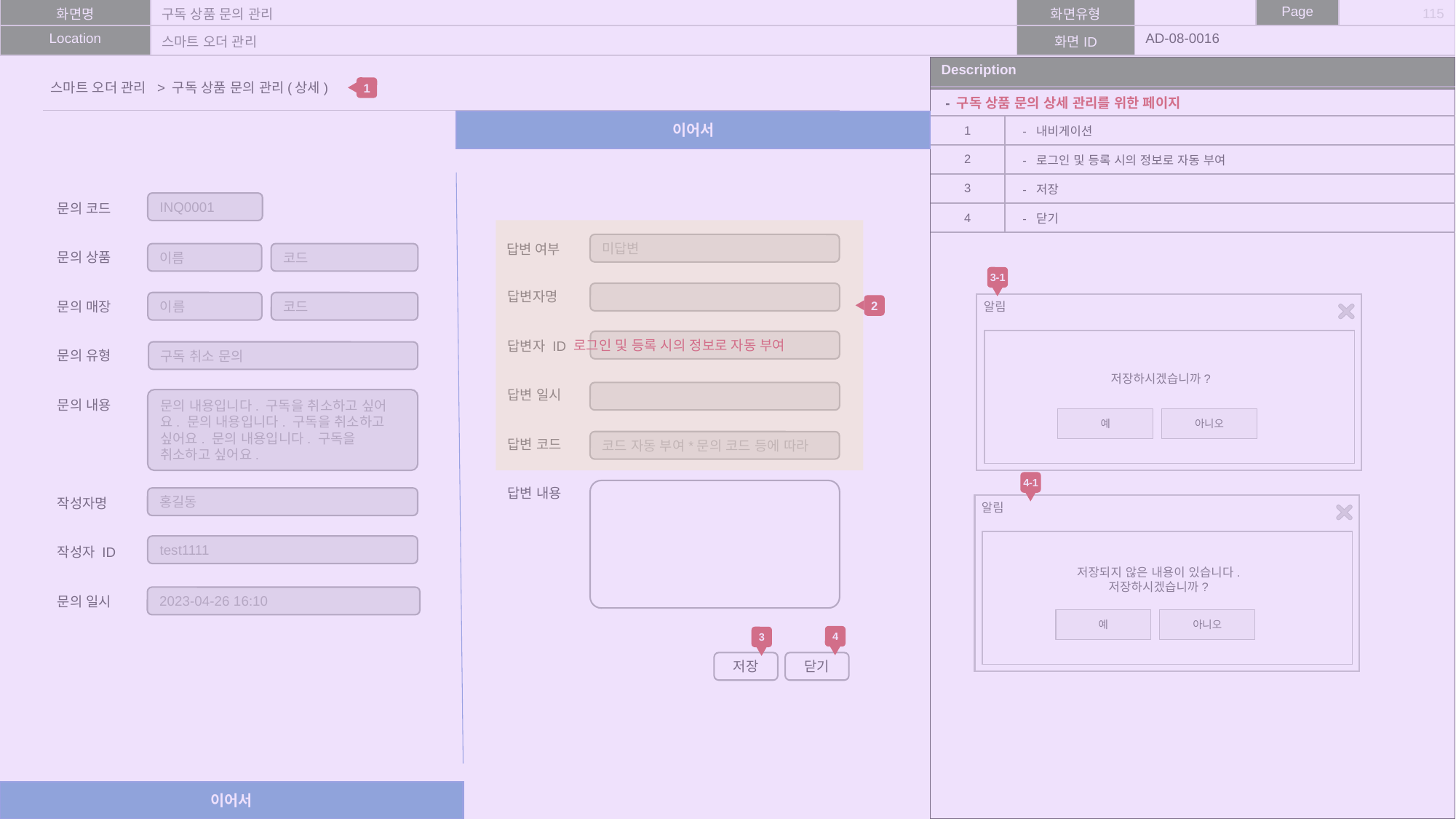

115
| 화면명 | 구독 상품 문의 관리 | 화면유형 |  | Page |  |
| --- | --- | --- | --- | --- | --- |
| Location | 스마트 오더 관리 | 화면ID | AD-08-0016 |  |  |

| Description |
| --- |
|  |
1

스마트 오더 관리  > 구독 상품 문의 관리(상세)
| - 구독 상품 문의 상세 관리를 위한 페이지 |  |
| --- | --- |
| 1 | - 내비게이션 |
| 2 | - 로그인 및 등록 시의 정보로 자동 부여 |
| 3 | - 저장 |
| 4 | - 닫기 |
이어서
문의 코드

문의 상품

문의 매장

문의 유형

문의 내용

작성자명

작성자 ID

문의 일시
INQ0001
로그인 및 등록 시의 정보로 자동 부여
미답변
답변 여부
이름
코드
3-1

답변자명

답변자 ID

답변 일시

답변 코드

답변 내용

2

이름
코드

알림

구독 취소 문의
저장하시겠습니까?

문의 내용입니다. 구독을 취소하고 싶어요. 문의 내용입니다. 구독을 취소하고 싶어요. 문의 내용입니다. 구독을 취소하고 싶어요.
아니오
예
코드 자동 부여*문의 코드 등에 따라
4-1

홍길동

알림

test1111
저장되지 않은 내용이 있습니다.
저장하시겠습니까?
2023-04-26 16:10
아니오
예
4

3

저장
닫기
이어서